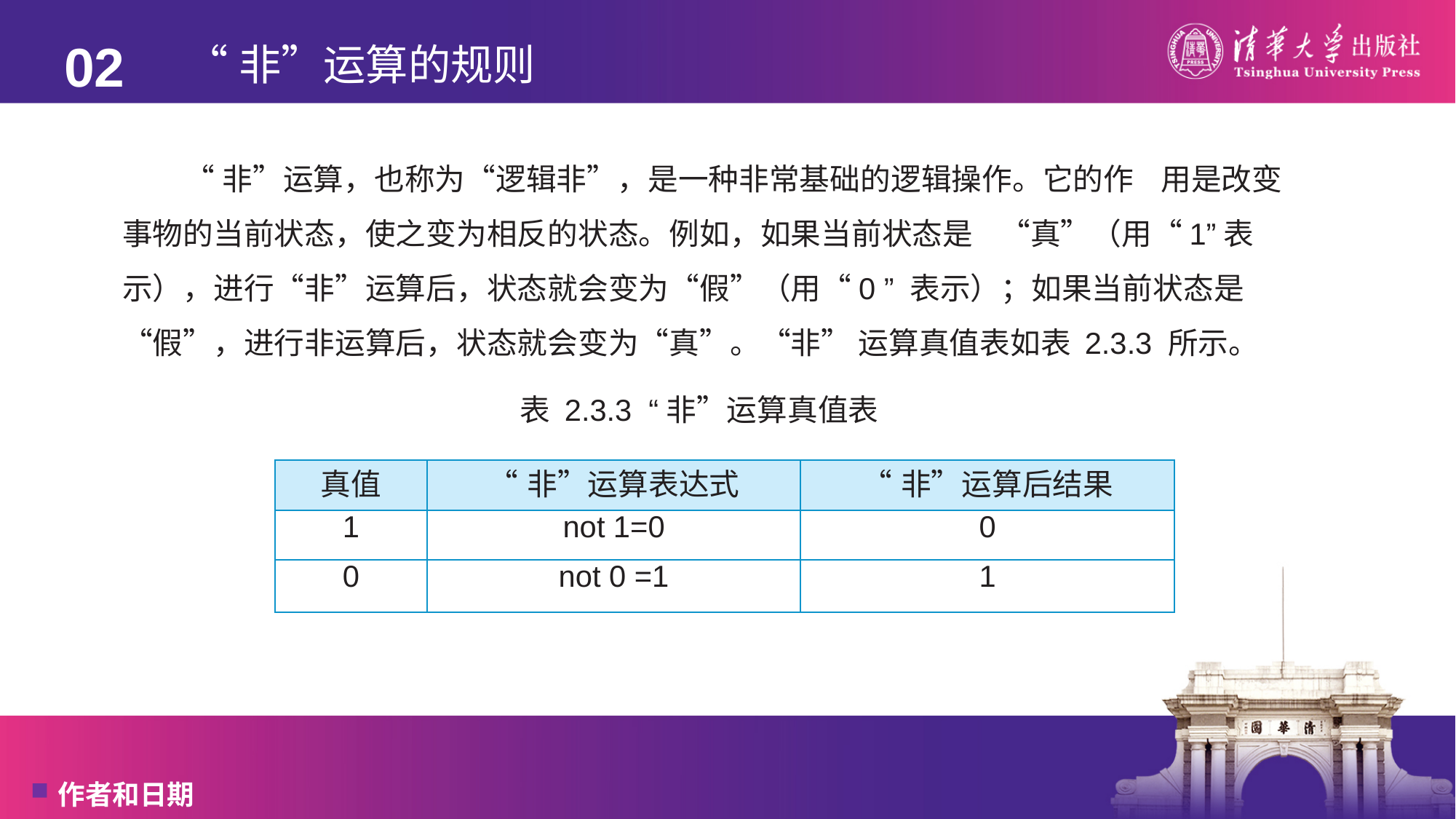

02
# “非”运算的规则
“非”运算，也称为“逻辑非”，是一种非常基础的逻辑操作。它的作    用是改变事物的当前状态，使之变为相反的状态。例如，如果当前状态是    “真”（用“1”表示），进行“非”运算后，状态就会变为“假”（用“0 ” 表示）；如果当前状态是“假”，进行非运算后，状态就会变为“真”。“非” 运算真值表如表 2.3.3 所示。

表 2.3.3  “非”运算真值表
| 真值 | “非”运算表达式 | “非”运算后结果 |
| --- | --- | --- |
| 1 | not 1=0 | 0 |
| 0 | not 0 =1 | 1 |
作者和日期